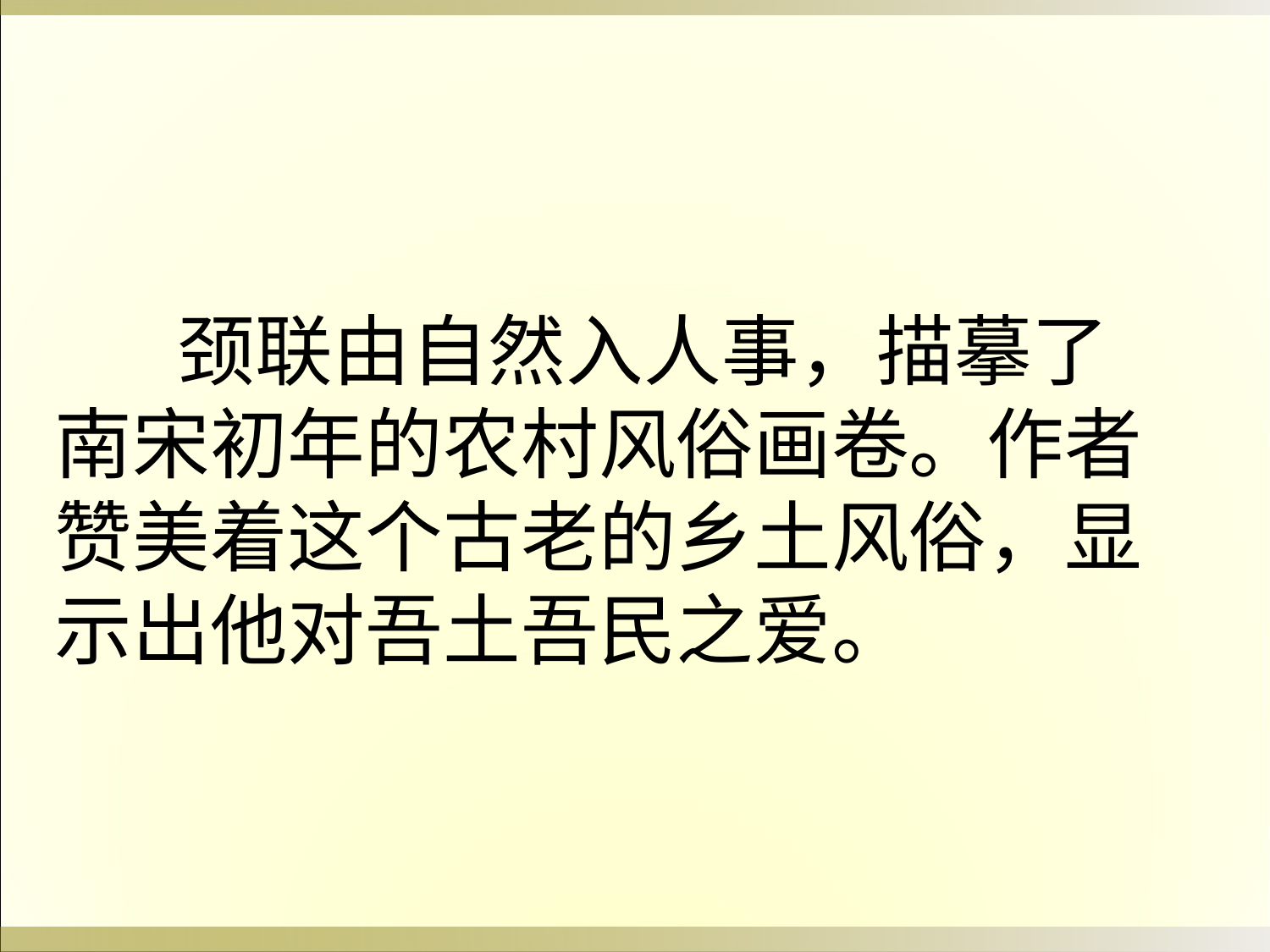

颈联由自然入人事，描摹了南宋初年的农村风俗画卷。作者赞美着这个古老的乡土风俗，显示出他对吾土吾民之爱。